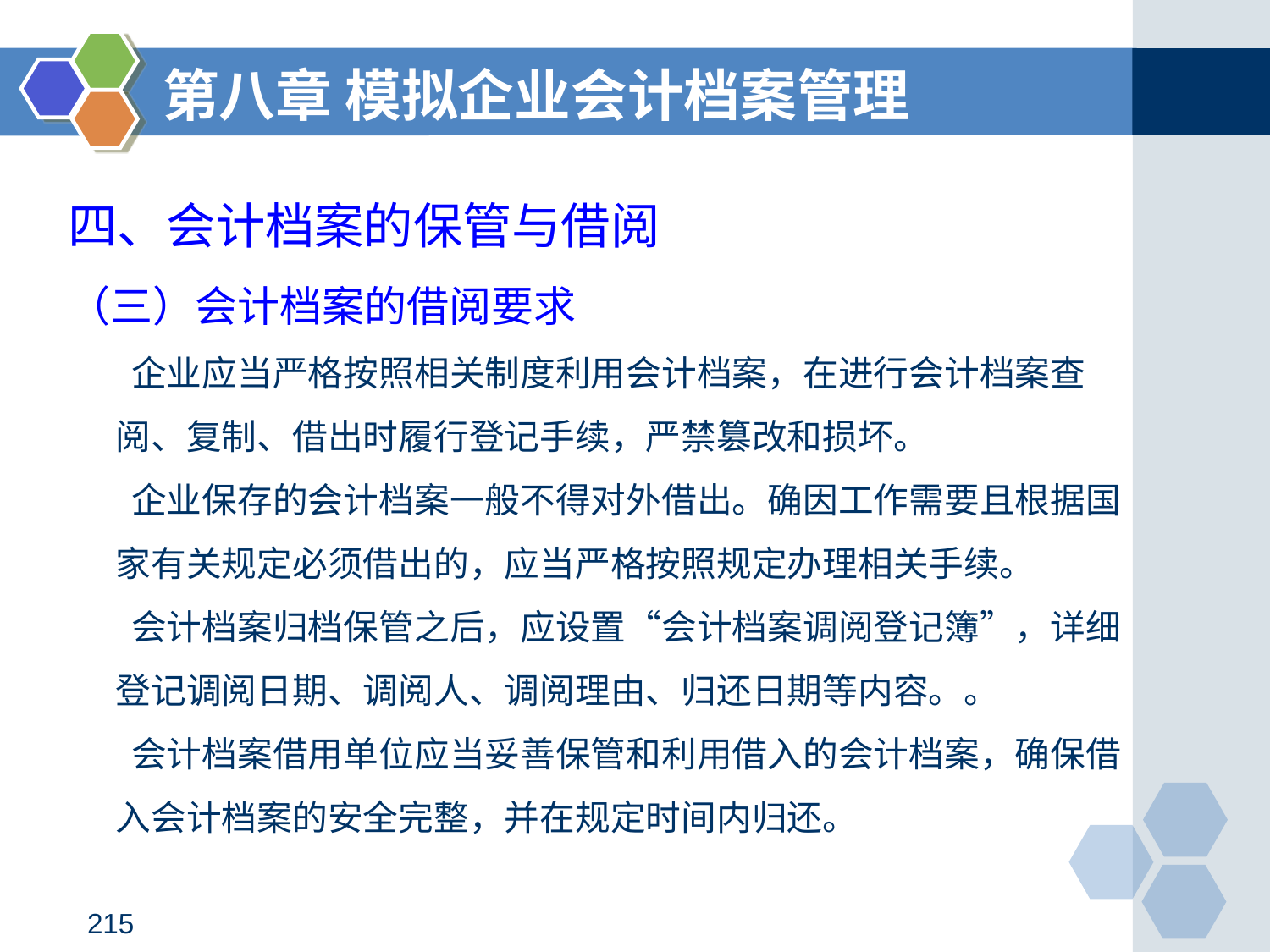

第八章 模拟企业会计档案管理
# 四、会计档案的保管与借阅
（三）会计档案的借阅要求
       企业应当严格按照相关制度利用会计档案，在进行会计档案查阅、复制、借出时履行登记手续，严禁篡改和损坏。
       企业保存的会计档案一般不得对外借出。确因工作需要且根据国家有关规定必须借出的，应当严格按照规定办理相关手续。
       会计档案归档保管之后，应设置“会计档案调阅登记簿”，详细登记调阅日期、调阅人、调阅理由、归还日期等内容。。
       会计档案借用单位应当妥善保管和利用借入的会计档案，确保借入会计档案的安全完整，并在规定时间内归还。